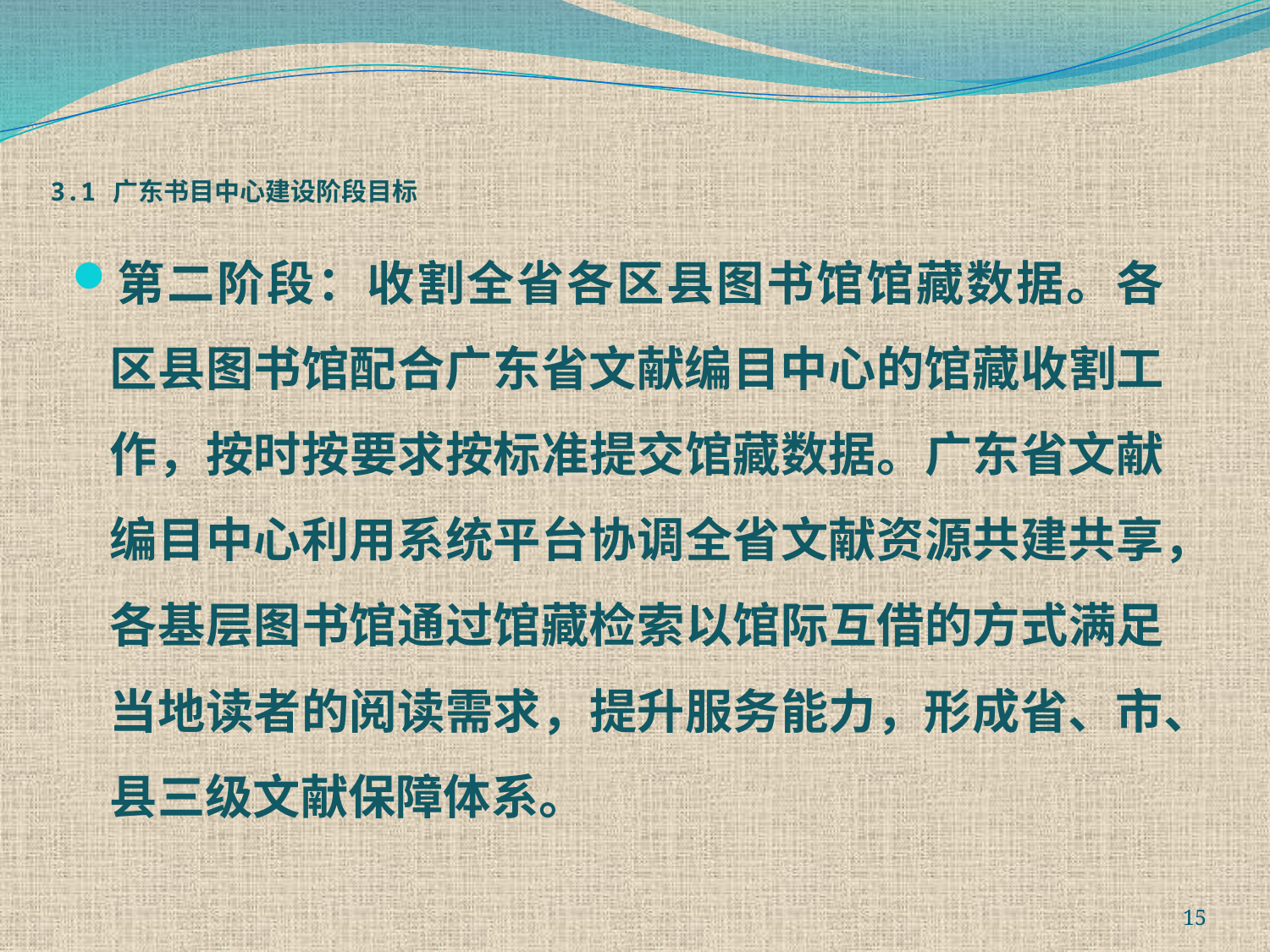

# 3.1 广东书目中心建设阶段目标
第二阶段：收割全省各区县图书馆馆藏数据。各区县图书馆配合广东省文献编目中心的馆藏收割工作，按时按要求按标准提交馆藏数据。广东省文献编目中心利用系统平台协调全省文献资源共建共享，各基层图书馆通过馆藏检索以馆际互借的方式满足当地读者的阅读需求，提升服务能力，形成省、市、县三级文献保障体系。
15